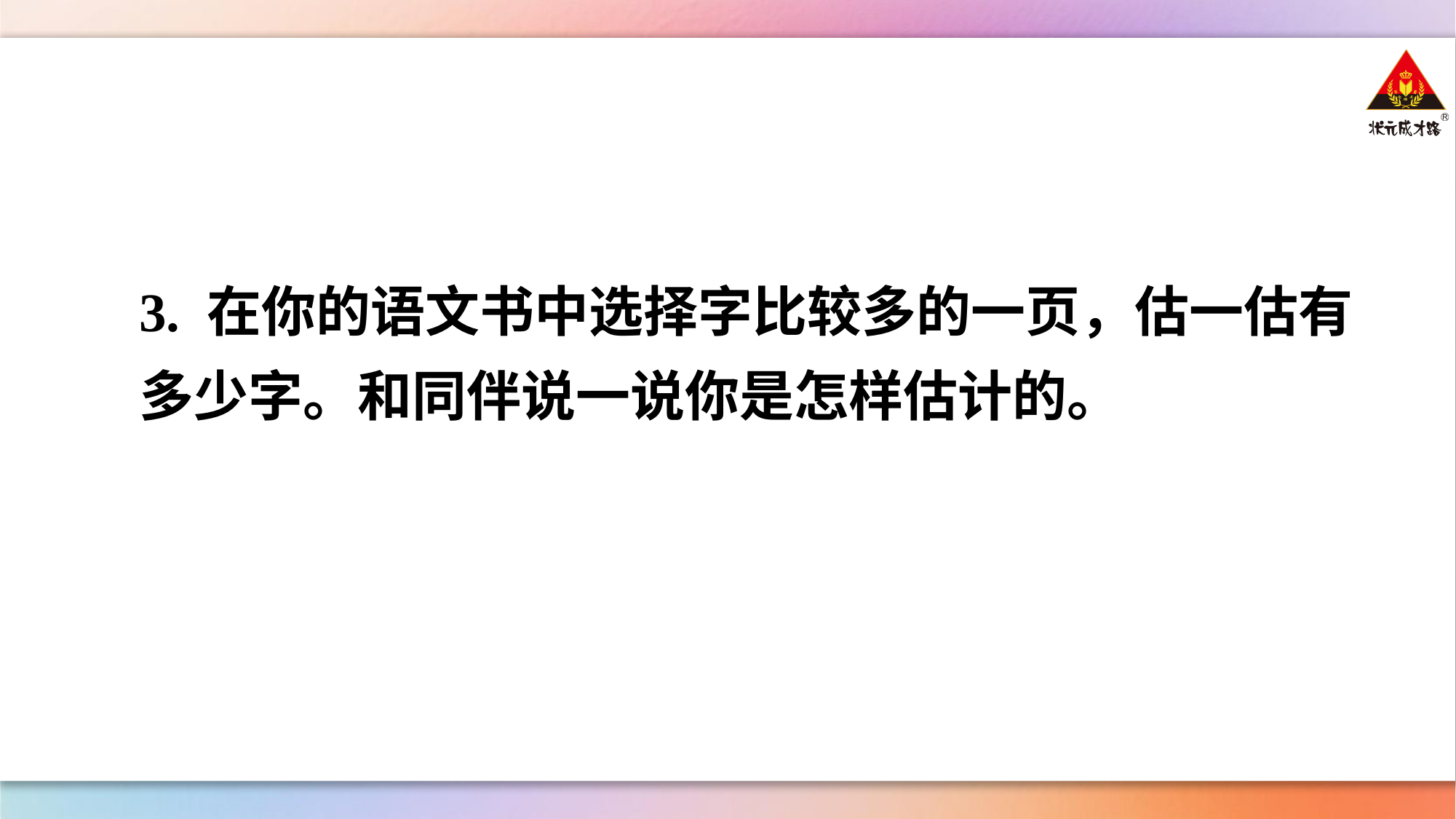

3. 在你的语文书中选择字比较多的一页，估一估有多少字。和同伴说一说你是怎样估计的。